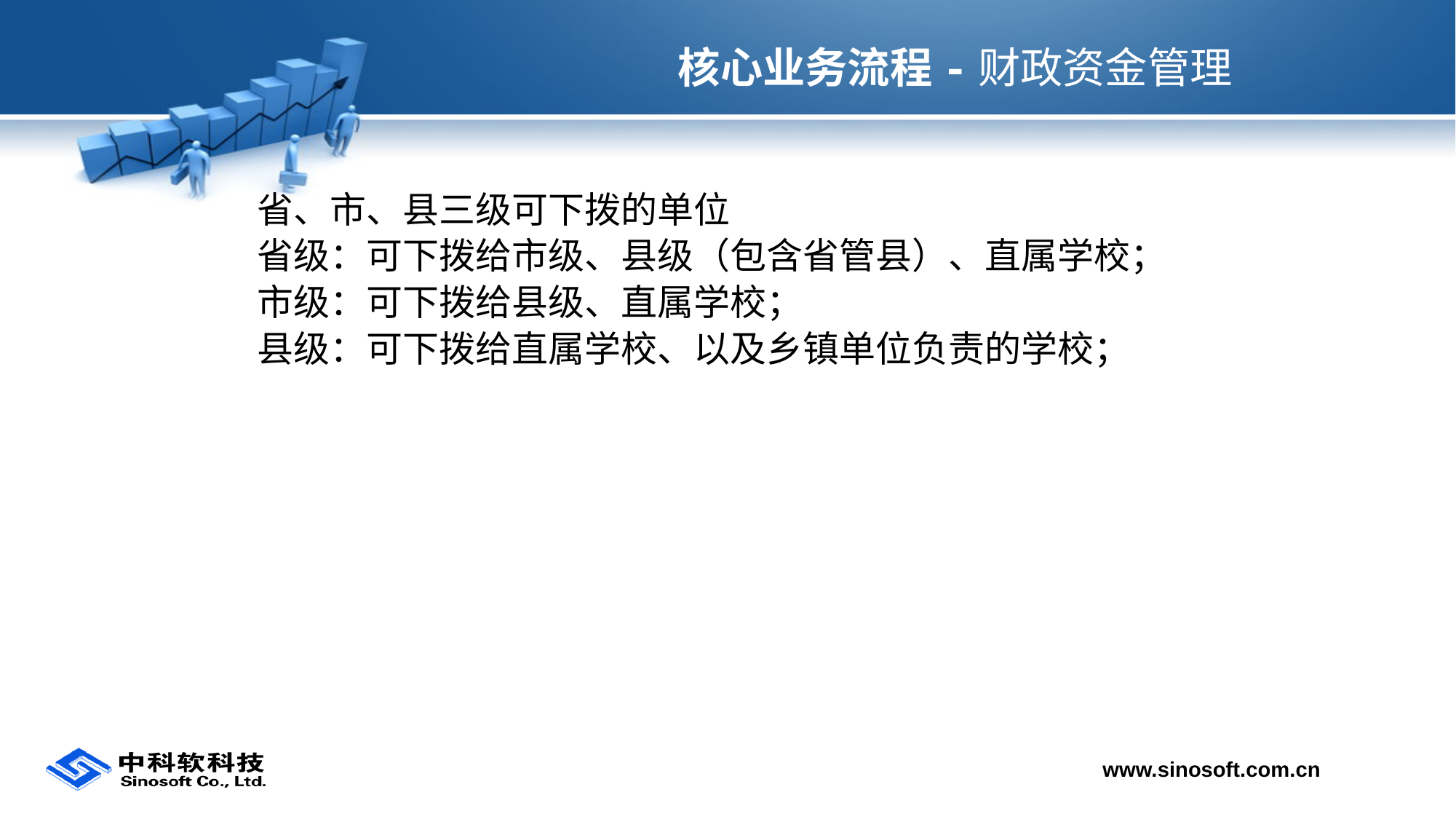

# 核心业务流程-财政资金管理

省、市、县三级可下拨的单位
省级：可下拨给市级、县级（包含省管县）、直属学校；
市级：可下拨给县级、直属学校；
县级：可下拨给直属学校、以及乡镇单位负责的学校；